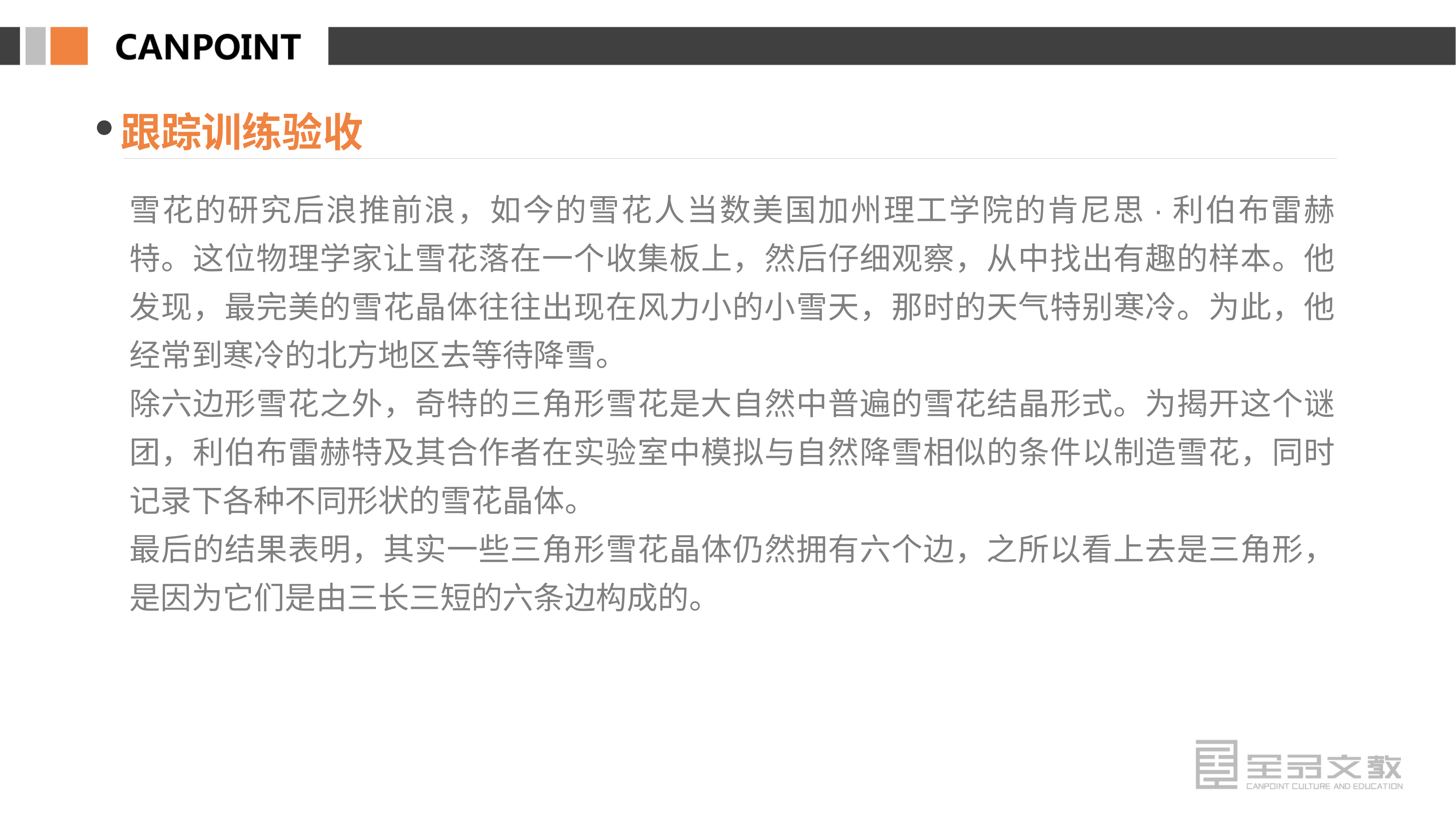

跟踪训练验收

雪花的研究后浪推前浪，如今的雪花人当数美国加州理工学院的肯尼思·利伯布雷赫特。这位物理学家让雪花落在一个收集板上，然后仔细观察，从中找出有趣的样本。他发现，最完美的雪花晶体往往出现在风力小的小雪天，那时的天气特别寒冷。为此，他经常到寒冷的北方地区去等待降雪。
除六边形雪花之外，奇特的三角形雪花是大自然中普遍的雪花结晶形式。为揭开这个谜团，利伯布雷赫特及其合作者在实验室中模拟与自然降雪相似的条件以制造雪花，同时记录下各种不同形状的雪花晶体。
最后的结果表明，其实一些三角形雪花晶体仍然拥有六个边，之所以看上去是三角形，是因为它们是由三长三短的六条边构成的。